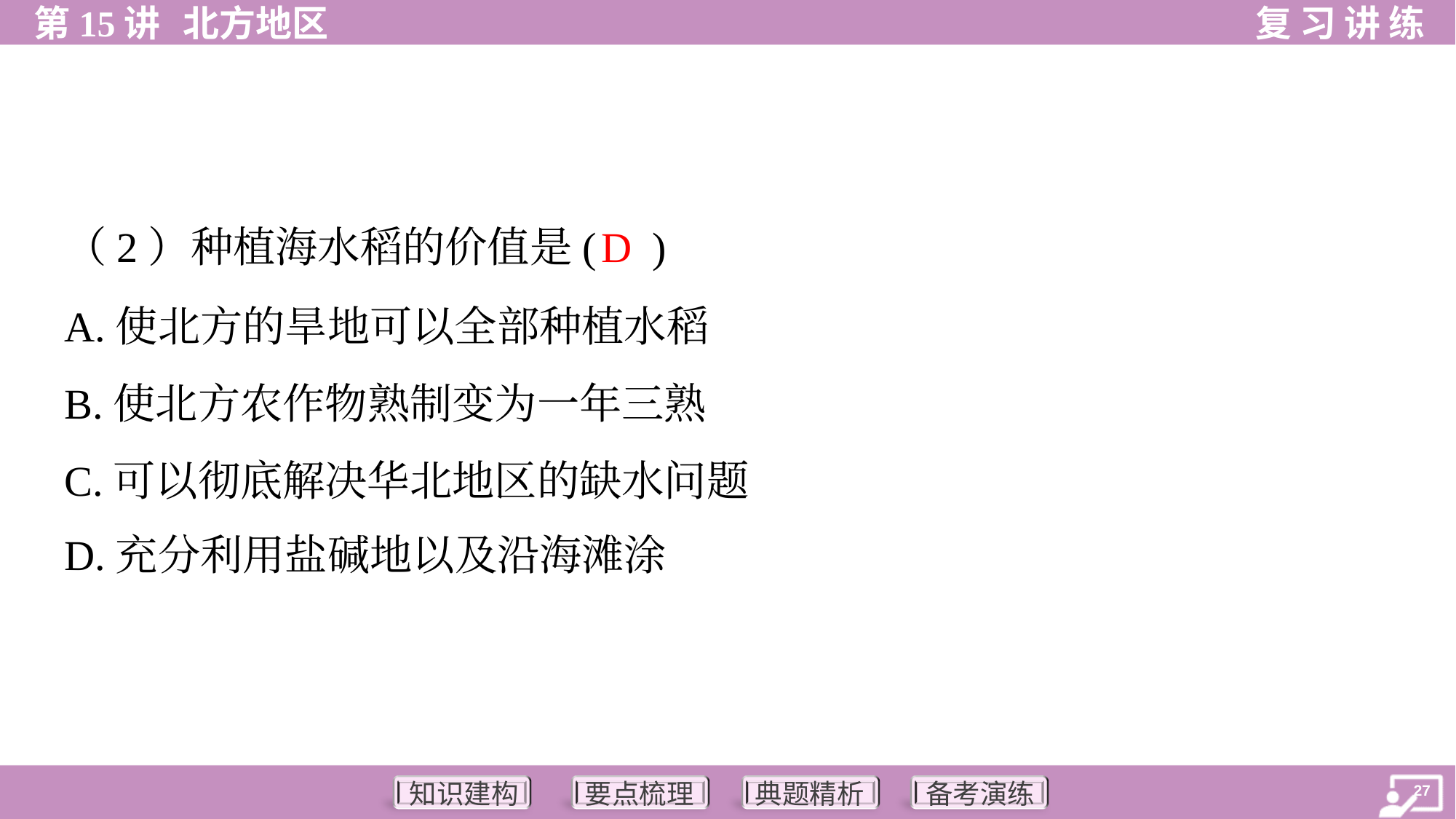

D
（2）种植海水稻的价值是(     )
A.使北方的旱地可以全部种植水稻
B.使北方农作物熟制变为一年三熟
C.可以彻底解决华北地区的缺水问题
D.充分利用盐碱地以及沿海滩涂